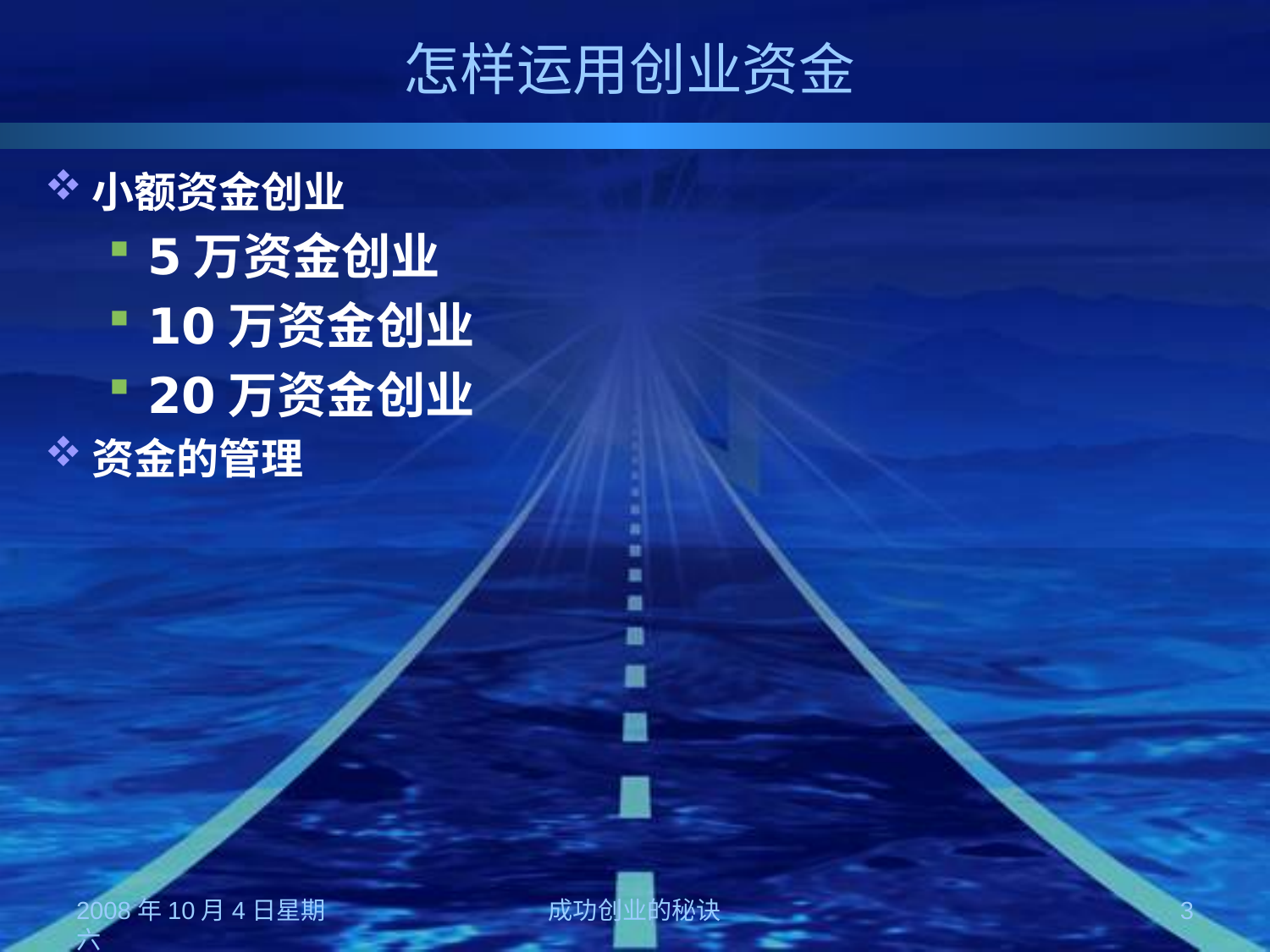

# 怎样运用创业资金
小额资金创业
5万资金创业
10万资金创业
20万资金创业
资金的管理

2008年10月4日星期六
成功创业的秘诀
3